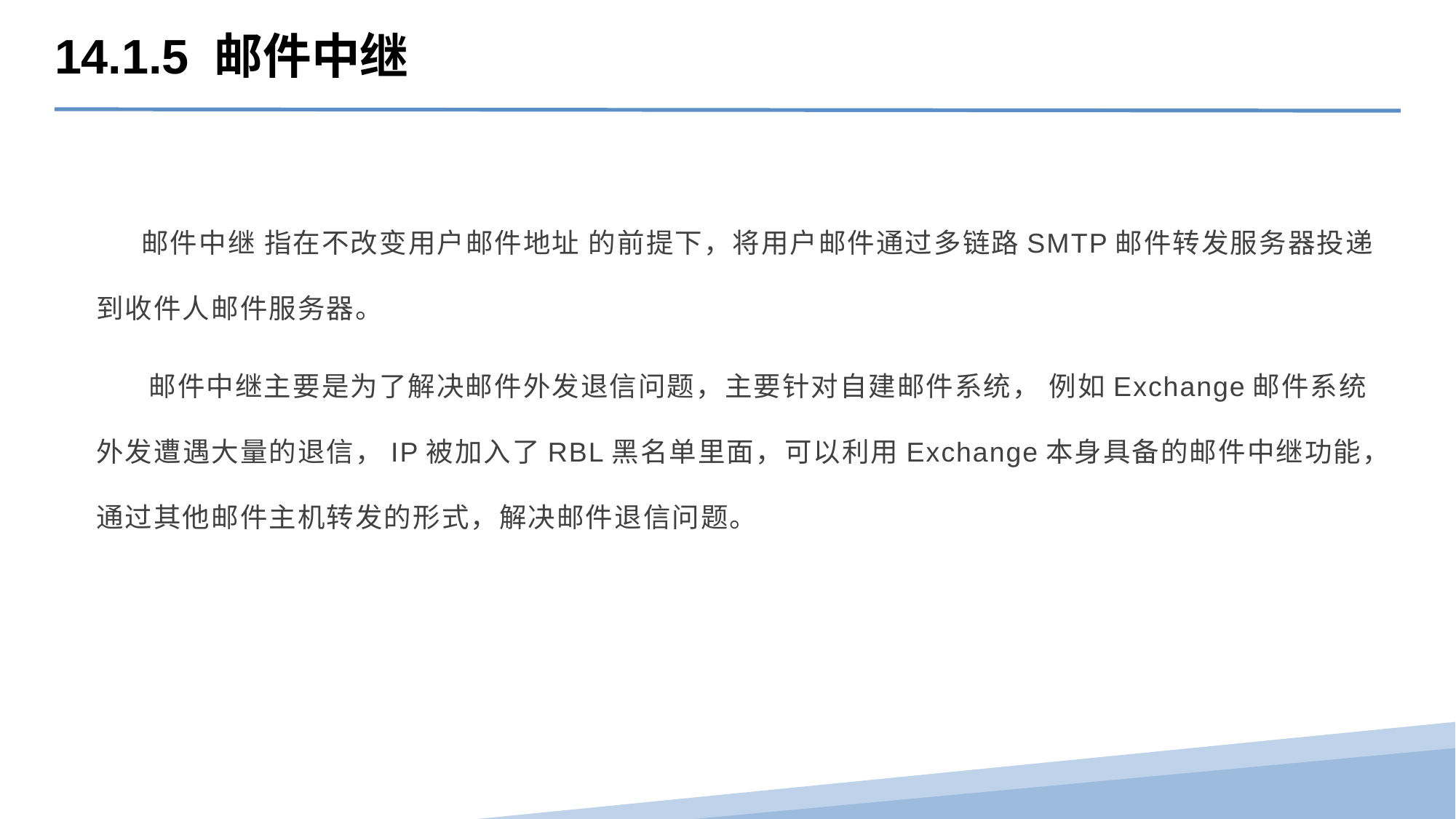

14.1.5 邮件中继
     邮件中继 指在不改变用户邮件地址 的前提下，将用户邮件通过多链路SMTP邮件转发服务器投递到收件人邮件服务器。
      邮件中继主要是为了解决邮件外发退信问题，主要针对自建邮件系统， 例如Exchange邮件系统外发遭遇大量的退信，IP被加入了RBL黑名单里面，可以利用Exchange本身具备的邮件中继功能，通过其他邮件主机转发的形式，解决邮件退信问题。